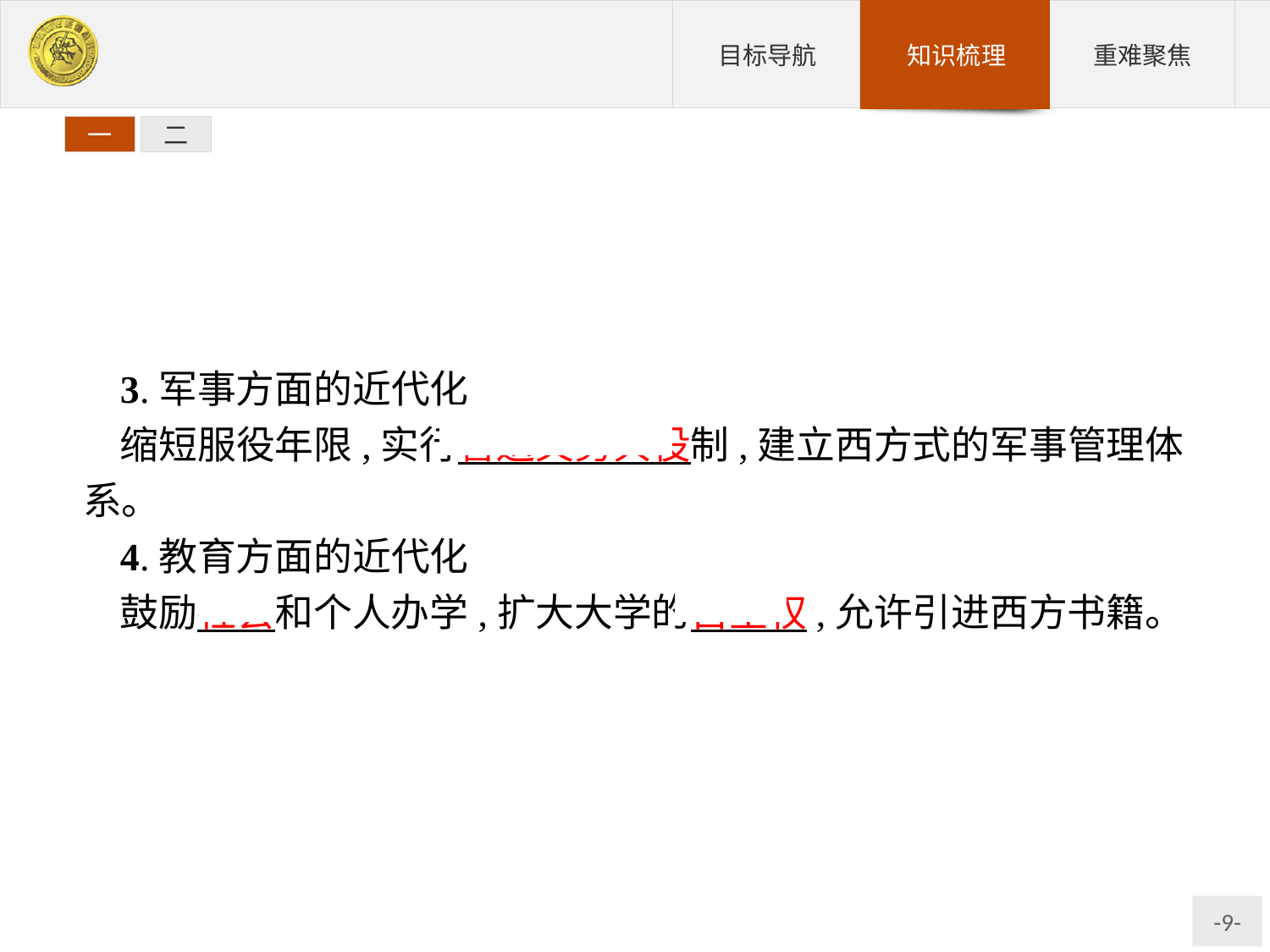

一
二
3.军事方面的近代化
缩短服役年限,实行普遍义务兵役制,建立西方式的军事管理体系。
4.教育方面的近代化
鼓励社会和个人办学,扩大大学的自主权,允许引进西方书籍。